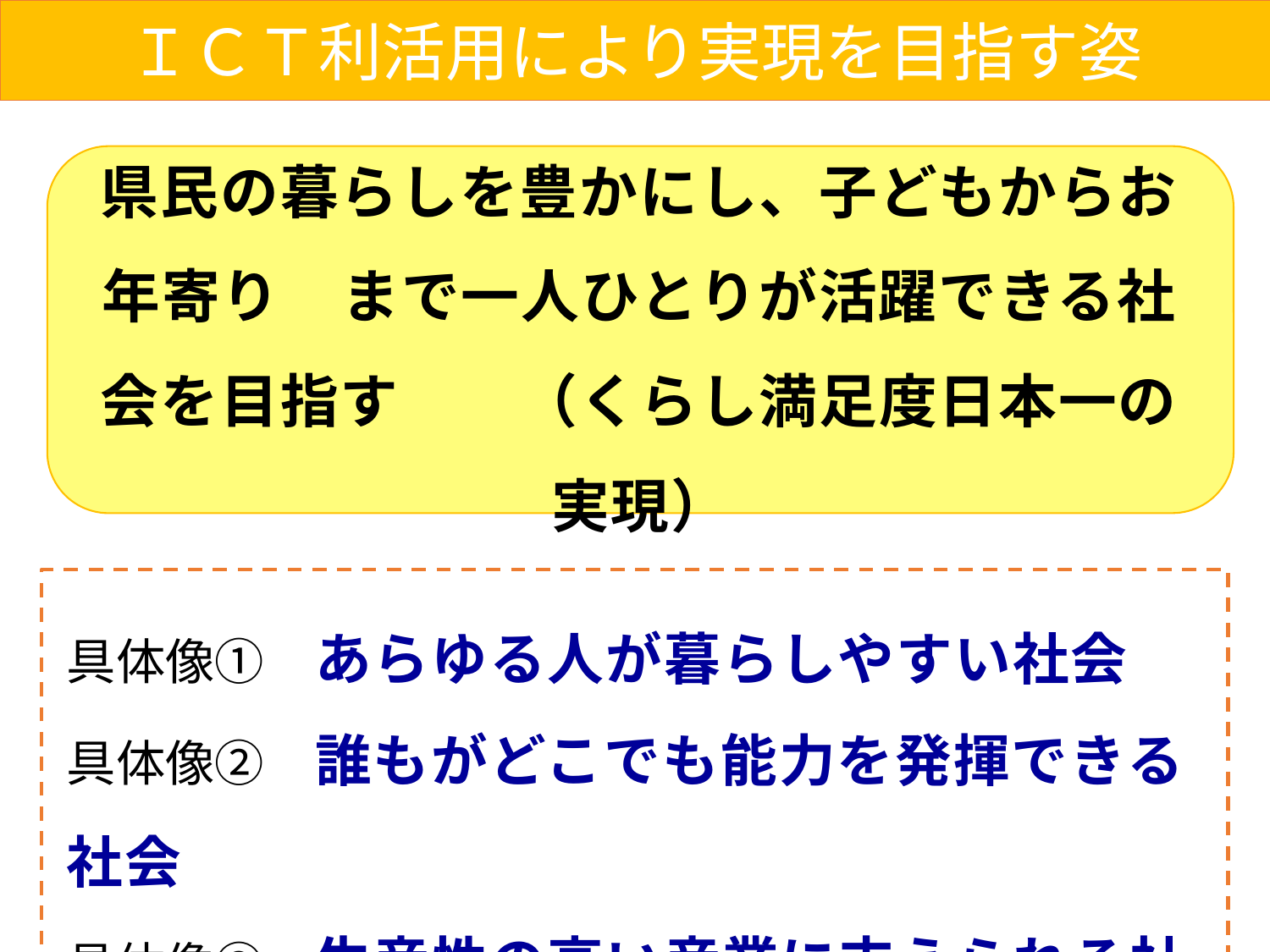

ＩＣＴ利活用により実現を目指す姿
県民の暮らしを豊かにし、子どもからお年寄り　まで一人ひとりが活躍できる社会を目指す　　（くらし満足度日本一の実現）
具体像①　あらゆる人が暮らしやすい社会
具体像②　誰もがどこでも能力を発揮できる社会
具体像③　生産性の高い産業に支えられる社会